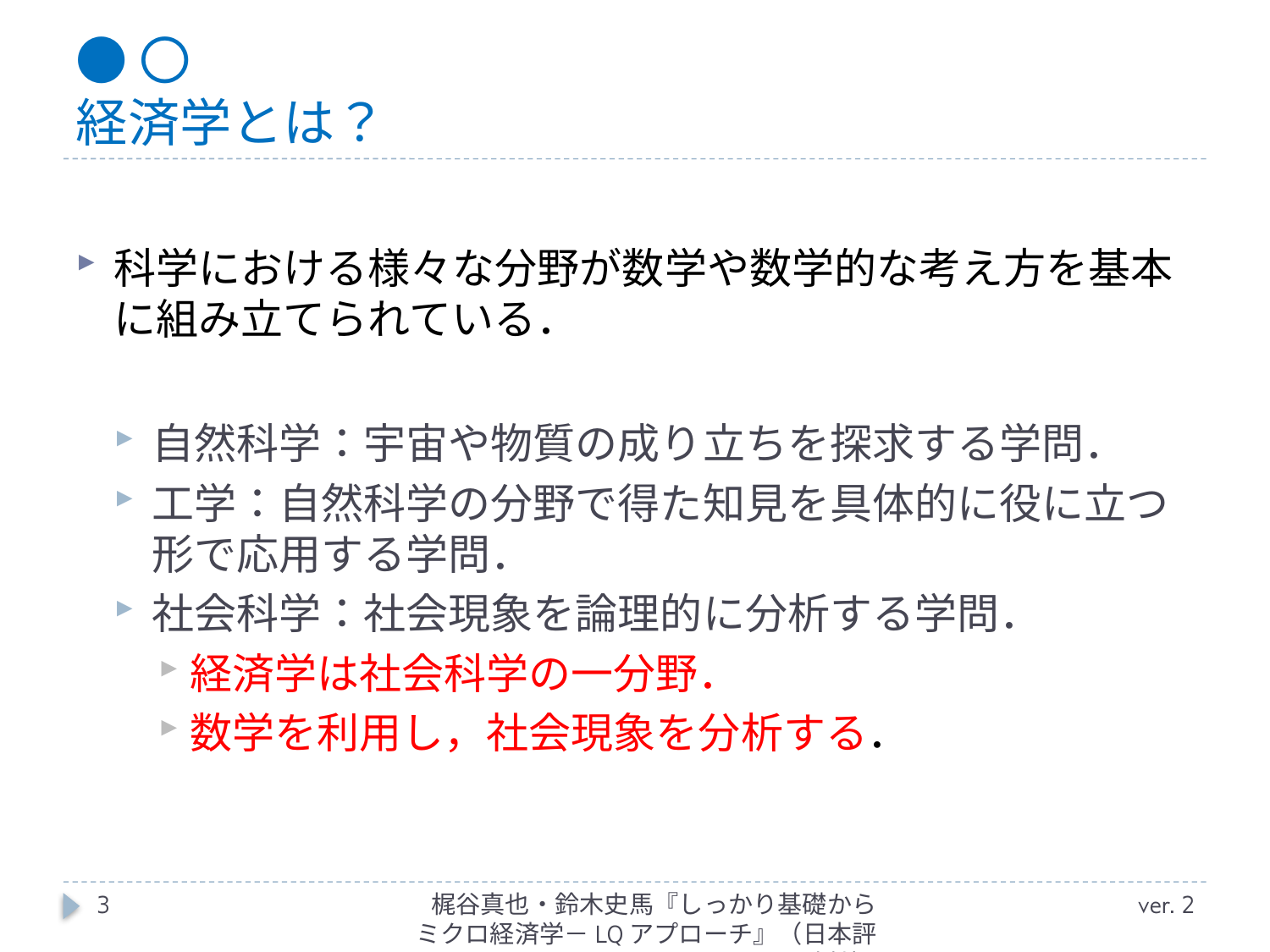

# ●〇 経済学とは？

科学における様々な分野が数学や数学的な考え方を基本に組み立てられている．

自然科学：宇宙や物質の成り立ちを探求する学問．
工学：自然科学の分野で得た知見を具体的に役に立つ形で応用する学問．
社会科学：社会現象を論理的に分析する学問．
経済学は社会科学の一分野．
数学を利用し，社会現象を分析する．

3
梶谷真也・鈴木史馬『しっかり基礎からミクロ経済学－LQアプローチ』（日本評論社）
ver. 2